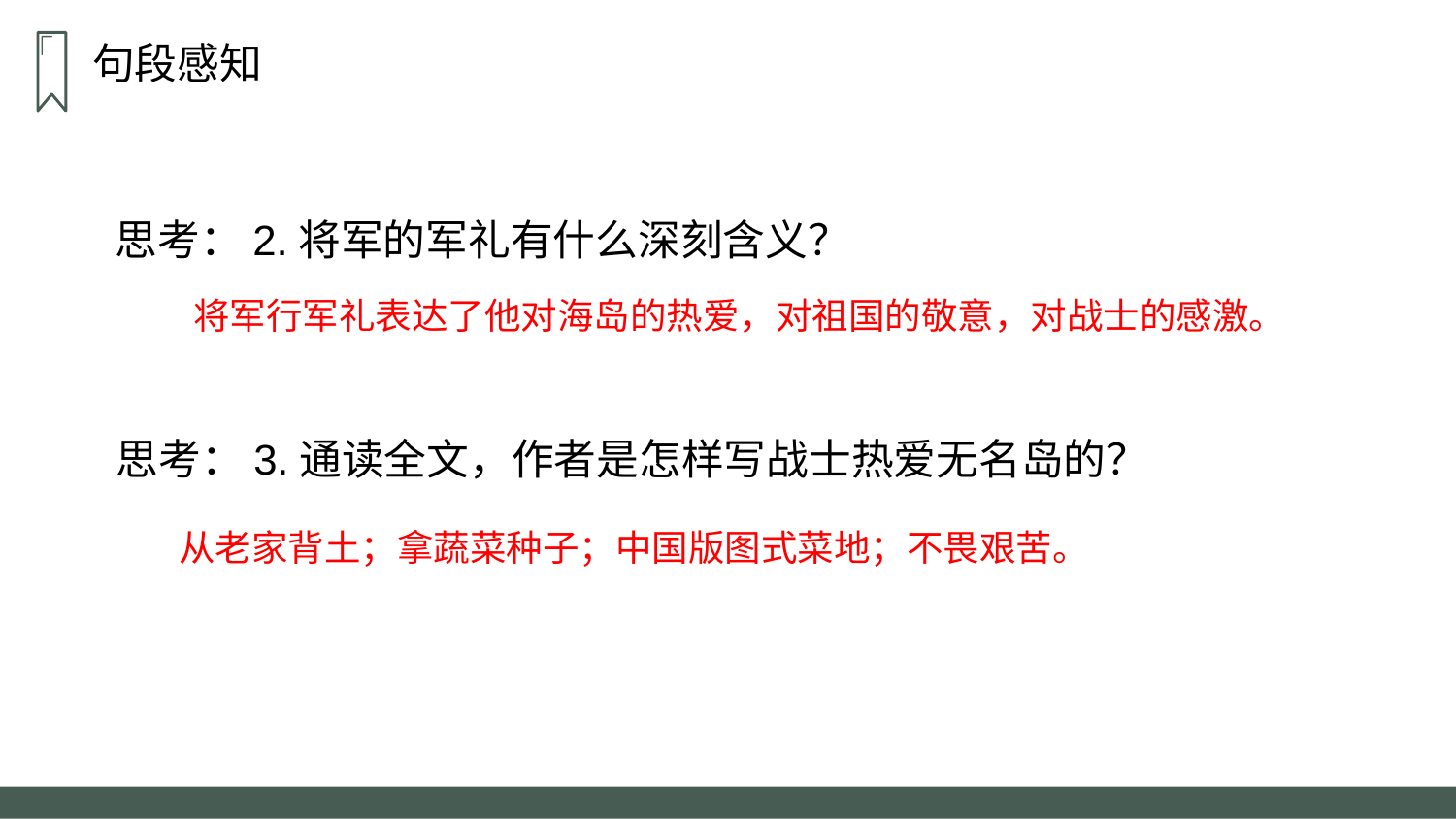

句段感知
思考：2.将军的军礼有什么深刻含义？
       将军行军礼表达了他对海岛的热爱，对祖国的敬意，对战士的感激。
思考：3.通读全文，作者是怎样写战士热爱无名岛的？
       从老家背土；拿蔬菜种子；中国版图式菜地；不畏艰苦。